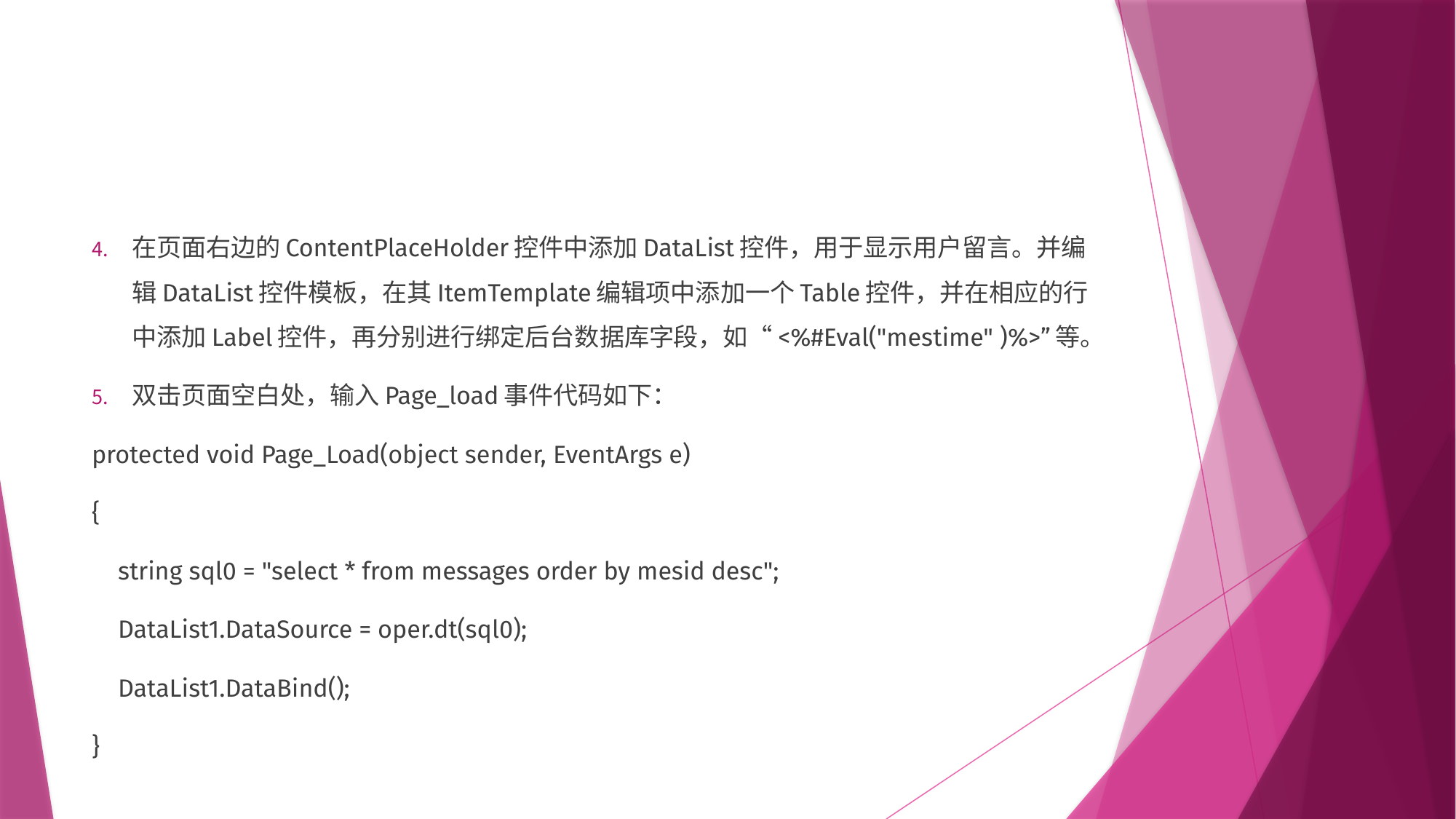

#
在页面右边的ContentPlaceHolder控件中添加DataList控件，用于显示用户留言。并编辑DataList控件模板，在其ItemTemplate编辑项中添加一个Table控件，并在相应的行中添加Label控件，再分别进行绑定后台数据库字段，如“<%#Eval("mestime" )%>”等。
双击页面空白处，输入Page_load事件代码如下：
protected void Page_Load(object sender, EventArgs e)
{
    string sql0 = "select * from messages order by mesid desc";
    DataList1.DataSource = oper.dt(sql0);
    DataList1.DataBind();
}